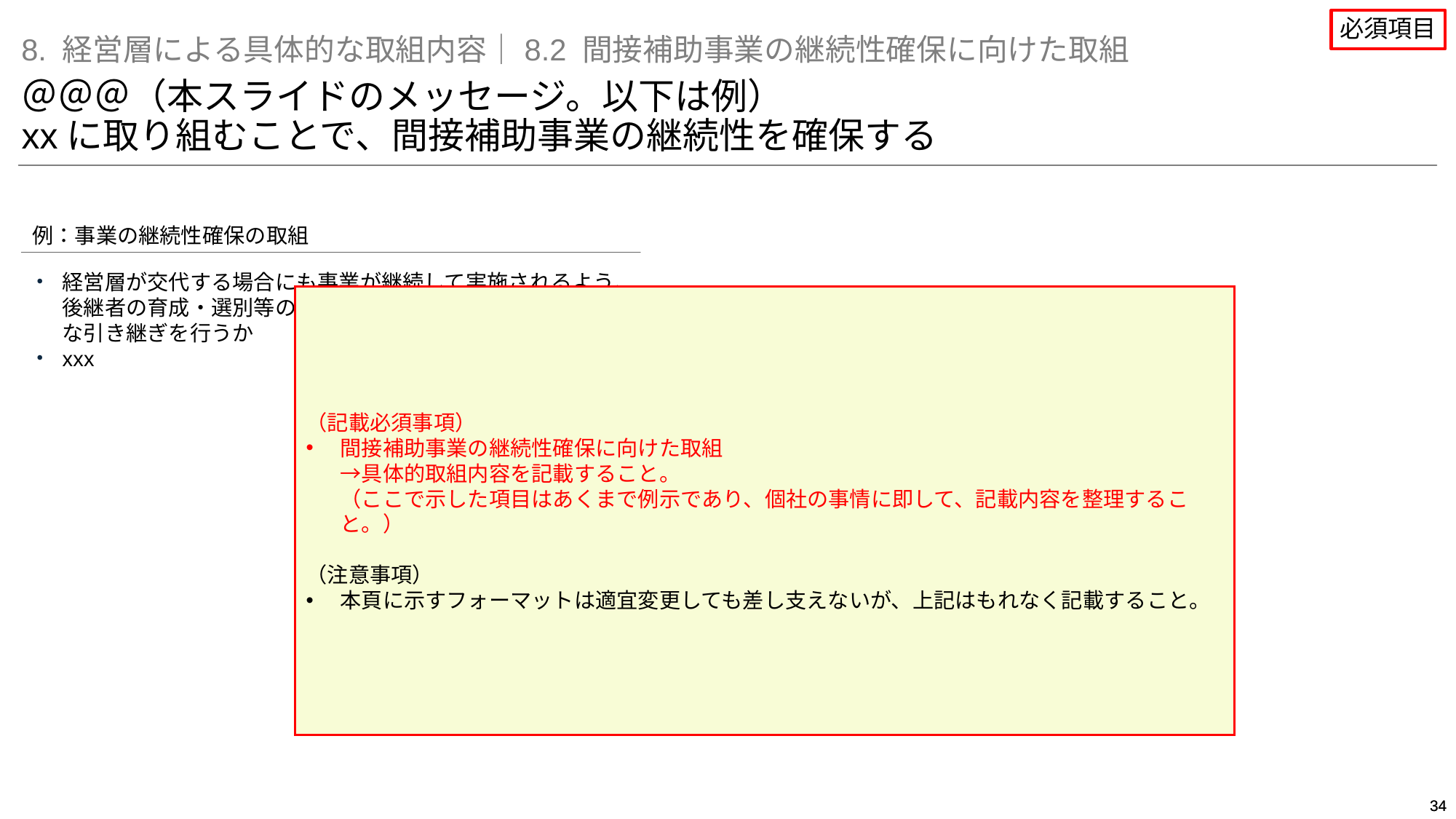

①基本的事項の審査
エ．経営層のコミット（必須項目）
必須項目
8. 経営層による具体的な取組内容｜8.2 間接補助事業の継続性確保に向けた取組
＠＠＠（本スライドのメッセージ。以下は例）
xxに取り組むことで、間接補助事業の継続性を確保する
例：事業の継続性確保の取組
経営層が交代する場合にも事業が継続して実施されるよう、後継者の育成・選別等の際に当該事業を関連づける等、着実な引き継ぎを行うか
xxx
（記載必須事項）
間接補助事業の継続性確保に向けた取組
→具体的取組内容を記載すること。
（ここで示した項目はあくまで例示であり、個社の事情に即して、記載内容を整理すること。）

（注意事項）
本頁に示すフォーマットは適宜変更しても差し支えないが、上記はもれなく記載すること。